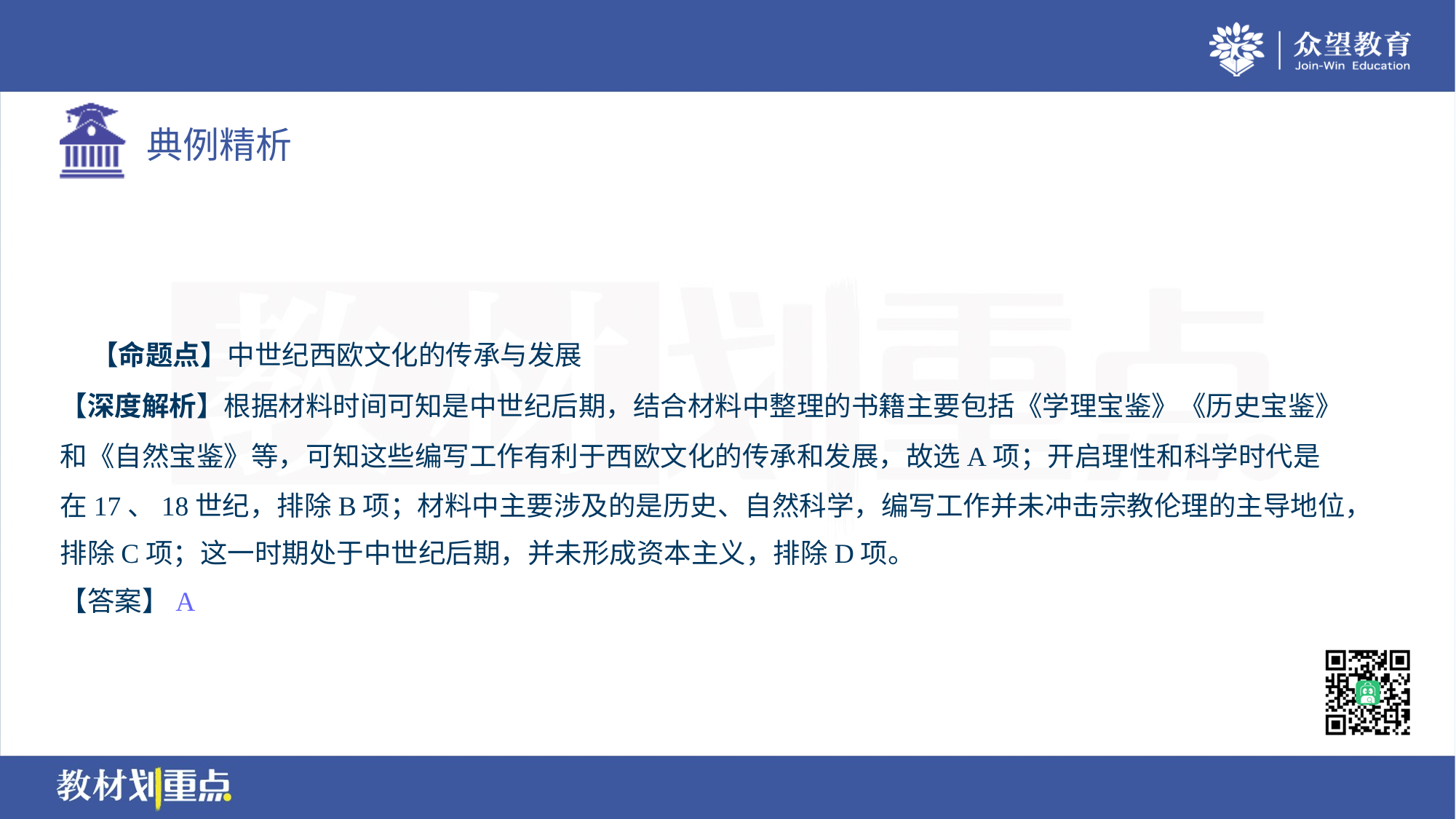

【命题点】中世纪西欧文化的传承与发展
【深度解析】根据材料时间可知是中世纪后期，结合材料中整理的书籍主要包括《学理宝鉴》《历史宝鉴》
和《自然宝鉴》等，可知这些编写工作有利于西欧文化的传承和发展，故选A项；开启理性和科学时代是
在17、18世纪，排除B项；材料中主要涉及的是历史、自然科学，编写工作并未冲击宗教伦理的主导地位，
排除C项；这一时期处于中世纪后期，并未形成资本主义，排除D项。
【答案】A